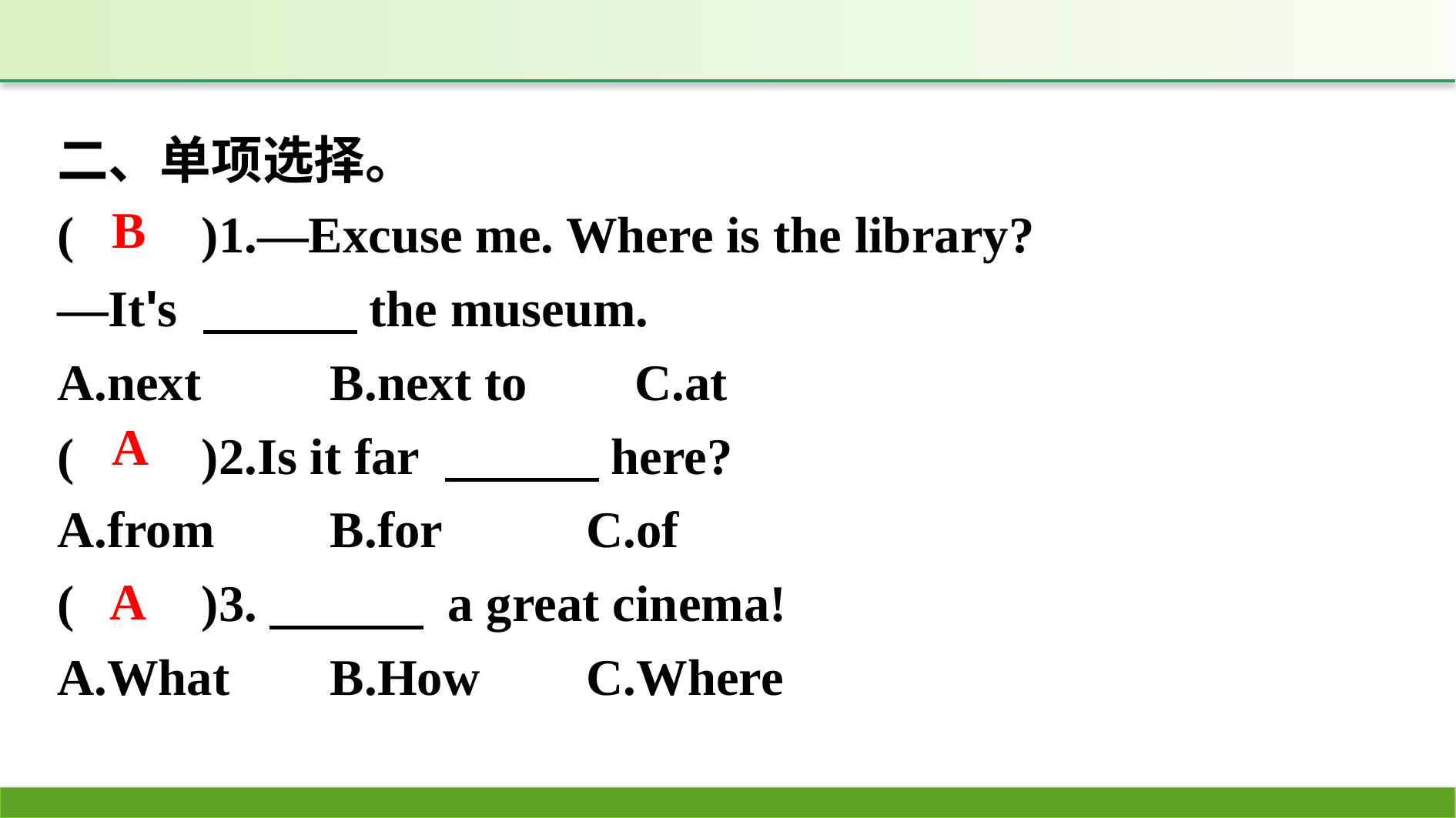

二、单项选择。
(　　)1.—Excuse me. Where is the library?
—It's 　　　the museum.
A.next　	B.next to　	C.at
(　　)2.Is it far 　　　here?
A.from	B.for		C.of
(　　)3.　　　 a great cinema!
A.What	B.How	C.Where
B
A
A